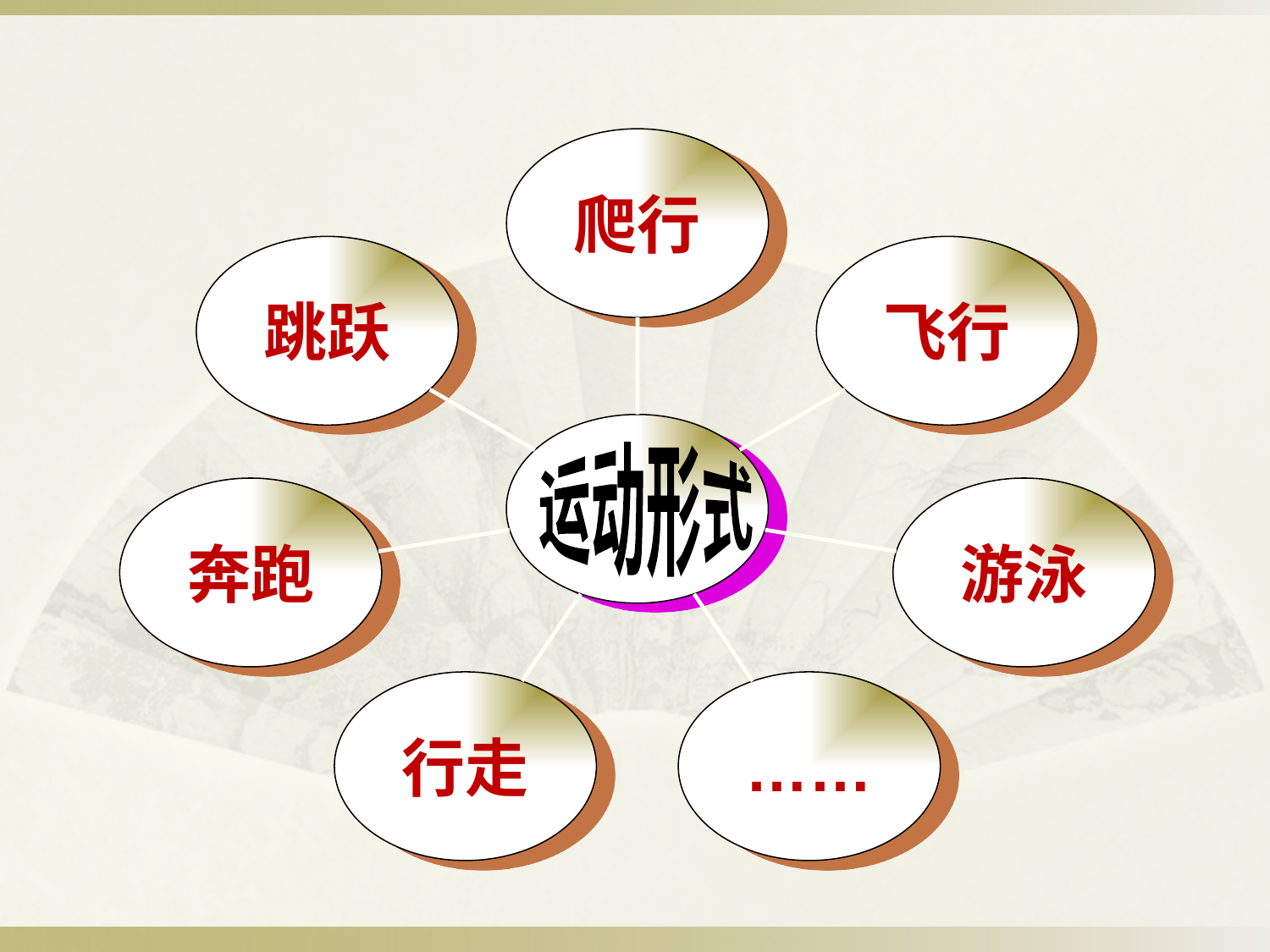

爬行
跳跃
飞行

奔跑
游泳

行走
……
运动形式